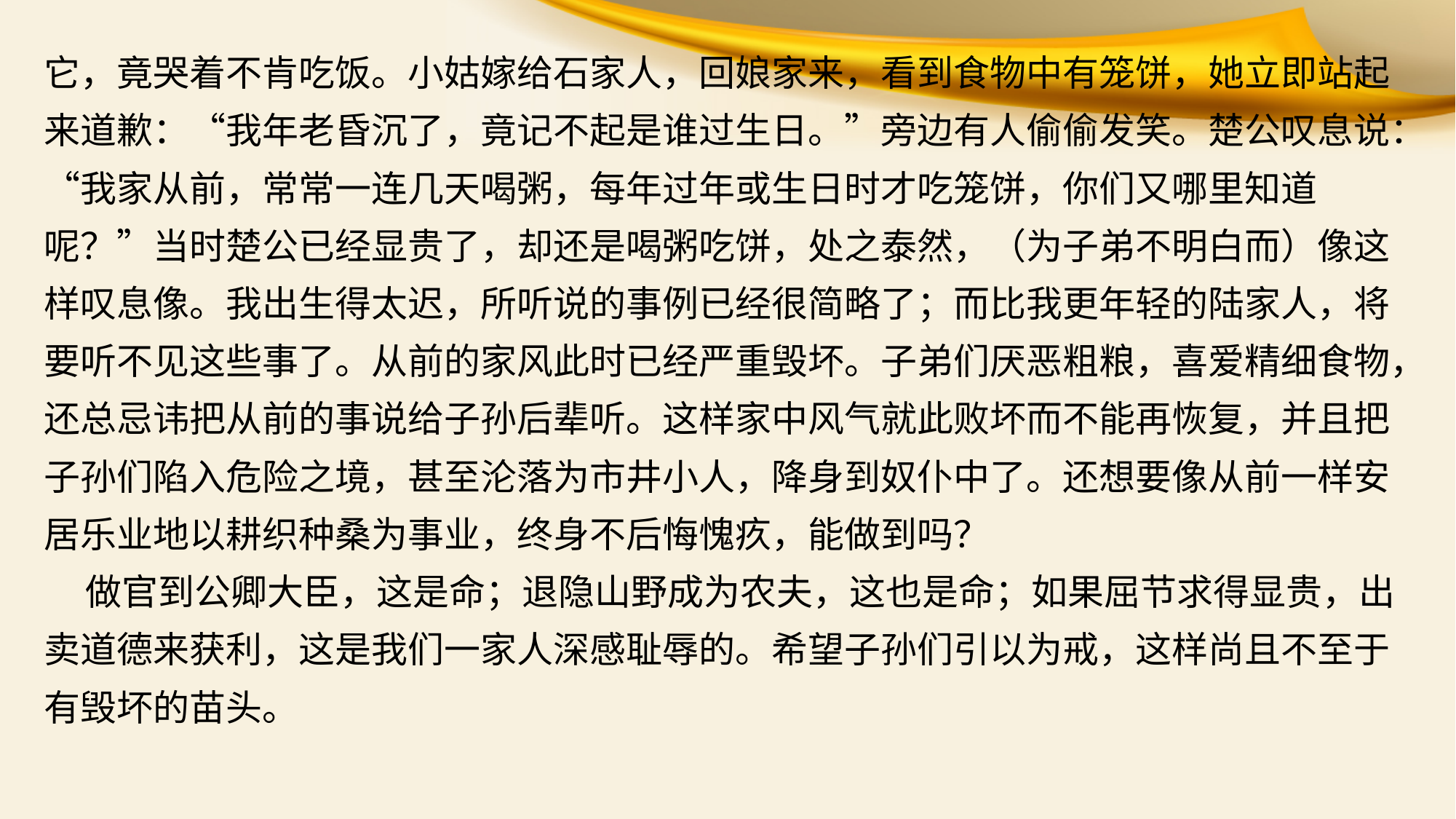

它，竟哭着不肯吃饭。小姑嫁给石家人，回娘家来，看到食物中有笼饼，她立即站起来道歉：“我年老昏沉了，竟记不起是谁过生日。”旁边有人偷偷发笑。楚公叹息说：“我家从前，常常一连几天喝粥，每年过年或生日时才吃笼饼，你们又哪里知道呢？”当时楚公已经显贵了，却还是喝粥吃饼，处之泰然，（为子弟不明白而）像这样叹息像。我出生得太迟，所听说的事例已经很简略了；而比我更年轻的陆家人，将要听不见这些事了。从前的家风此时已经严重毁坏。子弟们厌恶粗粮，喜爱精细食物，还总忌讳把从前的事说给子孙后辈听。这样家中风气就此败坏而不能再恢复，并且把子孙们陷入危险之境，甚至沦落为市井小人，降身到奴仆中了。还想要像从前一样安居乐业地以耕织种桑为事业，终身不后悔愧疚，能做到吗？
    做官到公卿大臣，这是命；退隐山野成为农夫，这也是命；如果屈节求得显贵，出卖道德来获利，这是我们一家人深感耻辱的。希望子孙们引以为戒，这样尚且不至于有毁坏的苗头。